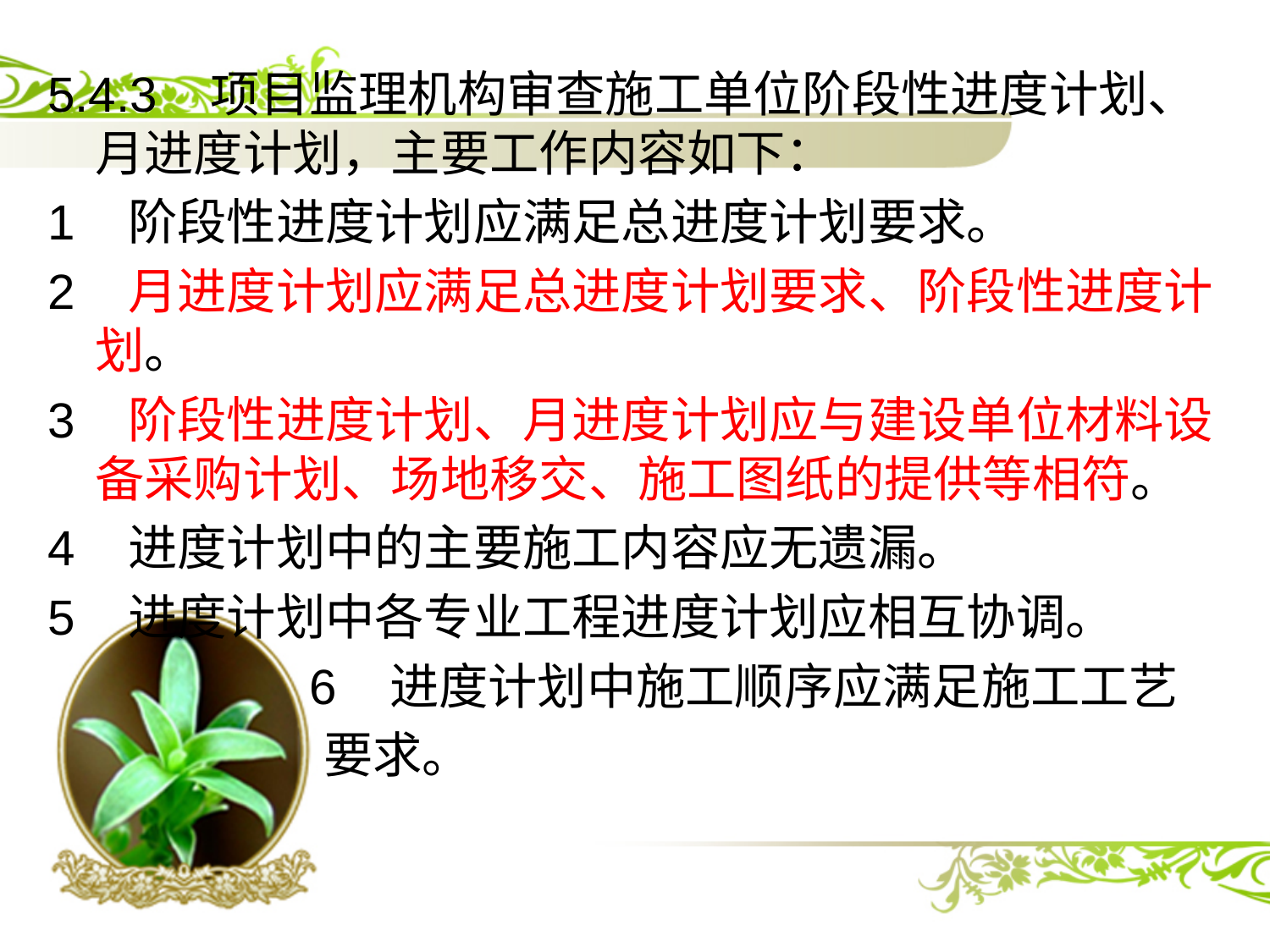

5.4.3   项目监理机构审查施工单位阶段性进度计划、月进度计划，主要工作内容如下：
1   阶段性进度计划应满足总进度计划要求。
2   月进度计划应满足总进度计划要求、阶段性进度计划。
3   阶段性进度计划、月进度计划应与建设单位材料设备采购计划、场地移交、施工图纸的提供等相符。
4   进度计划中的主要施工内容应无遗漏。
5   进度计划中各专业工程进度计划应相互协调。
                   6   进度计划中施工顺序应满足施工工艺
                        要求。